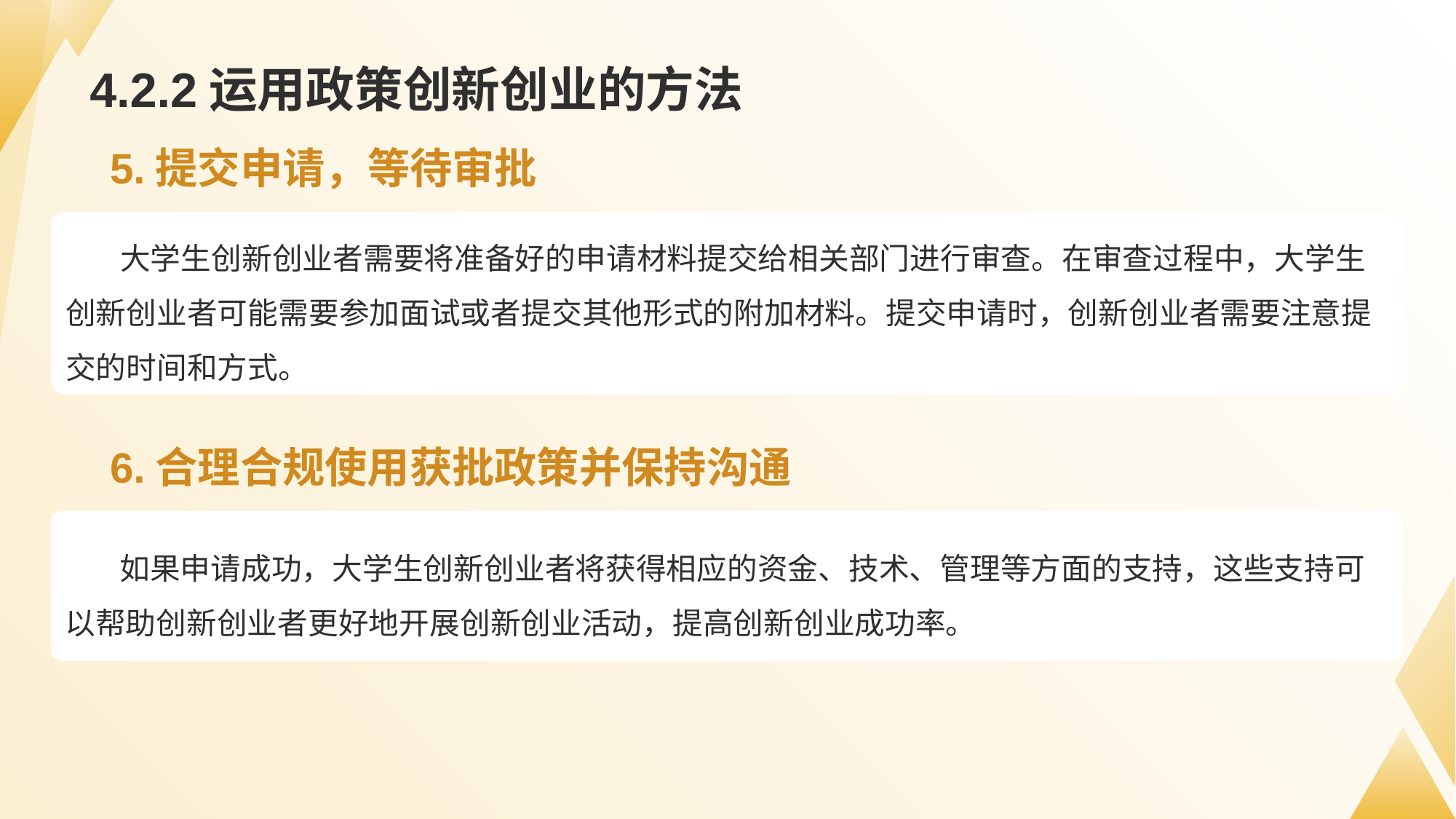

# 4.2.2运用政策创新创业的方法
5.提交申请，等待审批
大学生创新创业者需要将准备好的申请材料提交给相关部门进行审查。在审查过程中，大学生创新创业者可能需要参加面试或者提交其他形式的附加材料。提交申请时，创新创业者需要注意提交的时间和方式。
6.合理合规使用获批政策并保持沟通
如果申请成功，大学生创新创业者将获得相应的资金、技术、管理等方面的支持，这些支持可以帮助创新创业者更好地开展创新创业活动，提高创新创业成功率。